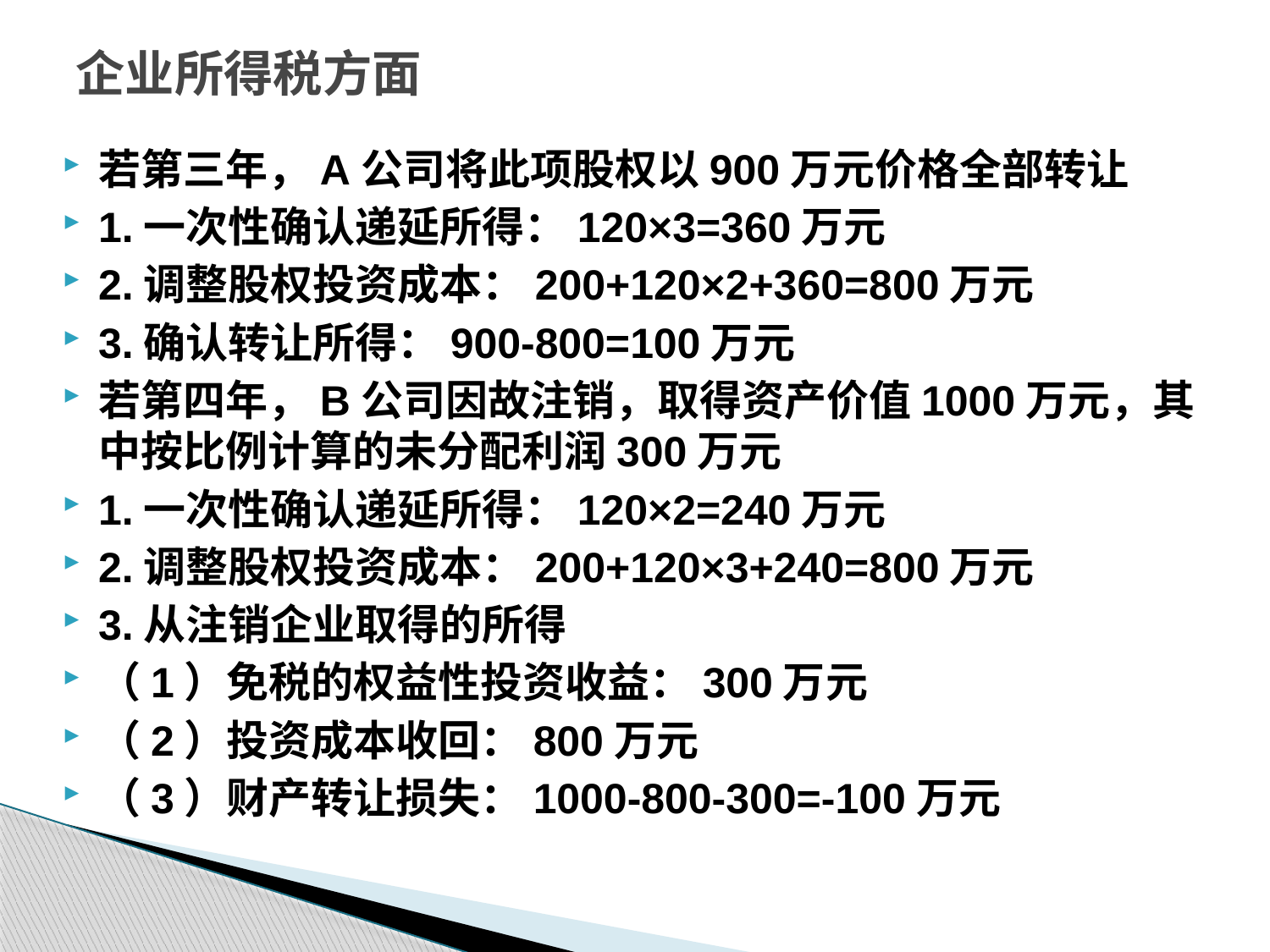

# 企业所得税方面
若第三年，A公司将此项股权以900万元价格全部转让
1.一次性确认递延所得：120×3=360万元
2.调整股权投资成本：200+120×2+360=800万元
3.确认转让所得：900-800=100万元
若第四年，B公司因故注销，取得资产价值1000万元，其中按比例计算的未分配利润300万元
1.一次性确认递延所得：120×2=240万元
2.调整股权投资成本：200+120×3+240=800万元
3.从注销企业取得的所得
（1）免税的权益性投资收益：300万元
（2）投资成本收回：800万元
（3）财产转让损失：1000-800-300=-100万元